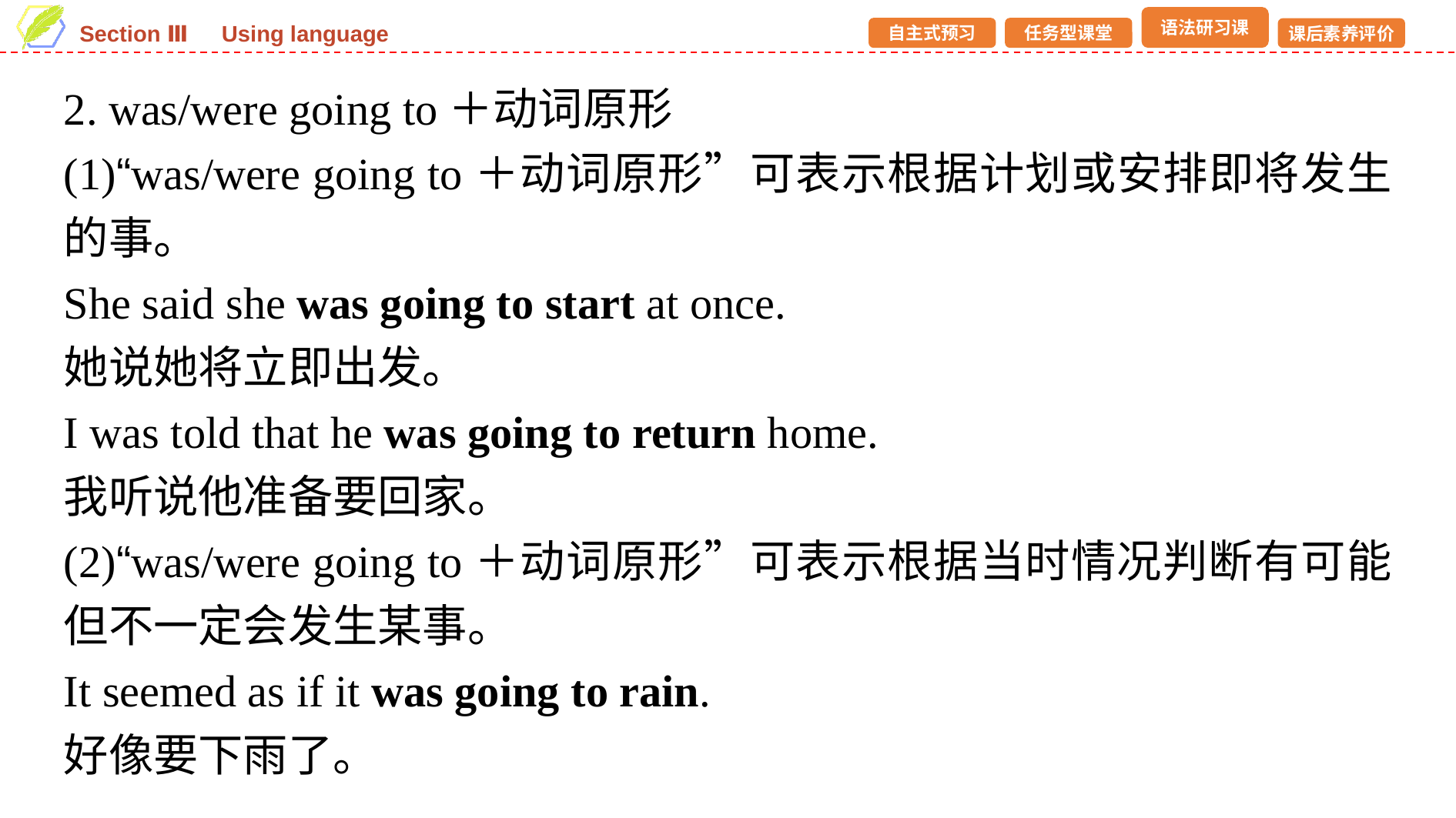

2. was/were going to＋动词原形
(1)“was/were going to＋动词原形”可表示根据计划或安排即将发生的事。
She said she was going to start at once.
她说她将立即出发。
I was told that he was going to return home.
我听说他准备要回家。
(2)“was/were going to＋动词原形”可表示根据当时情况判断有可能但不一定会发生某事。
It seemed as if it was going to rain.
好像要下雨了。